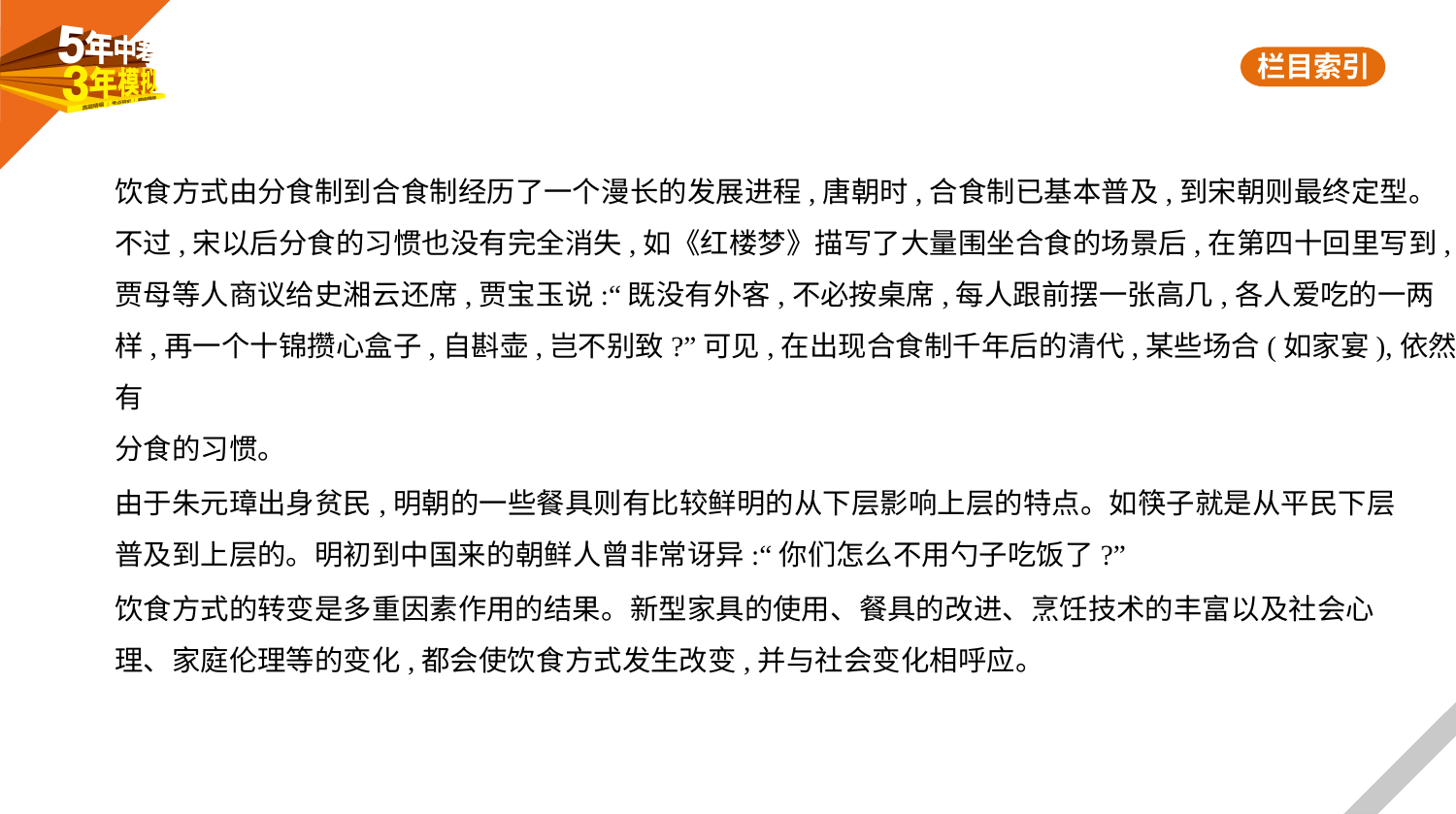

饮食方式由分食制到合食制经历了一个漫长的发展进程,唐朝时,合食制已基本普及,到宋朝则最终定型。
不过,宋以后分食的习惯也没有完全消失,如《红楼梦》描写了大量围坐合食的场景后,在第四十回里写到,
贾母等人商议给史湘云还席,贾宝玉说:“既没有外客,不必按桌席,每人跟前摆一张高几,各人爱吃的一两
样,再一个十锦攒心盒子,自斟壶,岂不别致?”可见,在出现合食制千年后的清代,某些场合(如家宴),依然有
分食的习惯。
由于朱元璋出身贫民,明朝的一些餐具则有比较鲜明的从下层影响上层的特点。如筷子就是从平民下层
普及到上层的。明初到中国来的朝鲜人曾非常讶异:“你们怎么不用勺子吃饭了?”
饮食方式的转变是多重因素作用的结果。新型家具的使用、餐具的改进、烹饪技术的丰富以及社会心
理、家庭伦理等的变化,都会使饮食方式发生改变,并与社会变化相呼应。